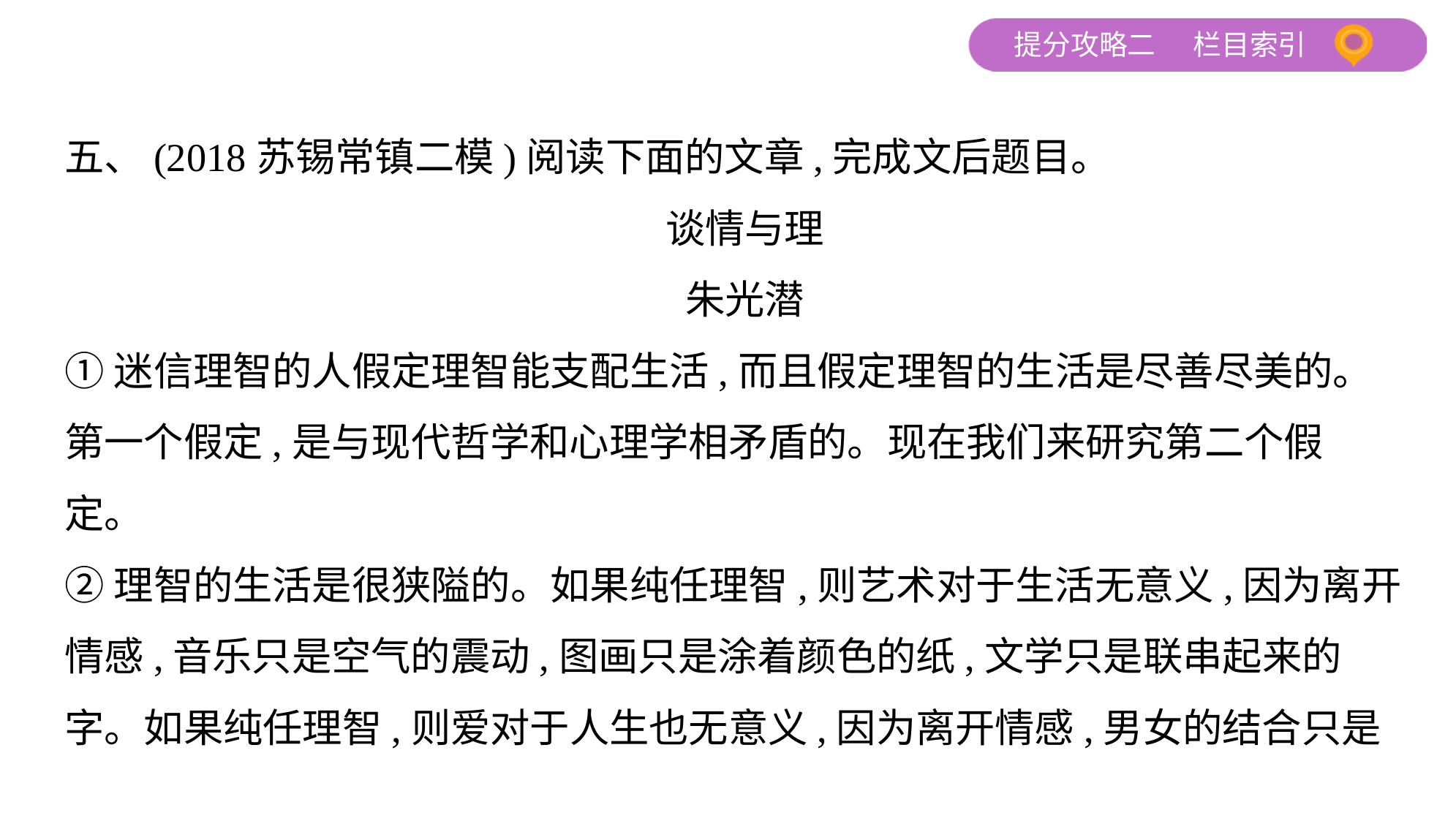

五、(2018苏锡常镇二模)阅读下面的文章,完成文后题目。
谈情与理
朱光潜
①迷信理智的人假定理智能支配生活,而且假定理智的生活是尽善尽美的。
第一个假定,是与现代哲学和心理学相矛盾的。现在我们来研究第二个假
定。
②理智的生活是很狭隘的。如果纯任理智,则艺术对于生活无意义,因为离开
情感,音乐只是空气的震动,图画只是涂着颜色的纸,文学只是联串起来的
字。如果纯任理智,则爱对于人生也无意义,因为离开情感,男女的结合只是